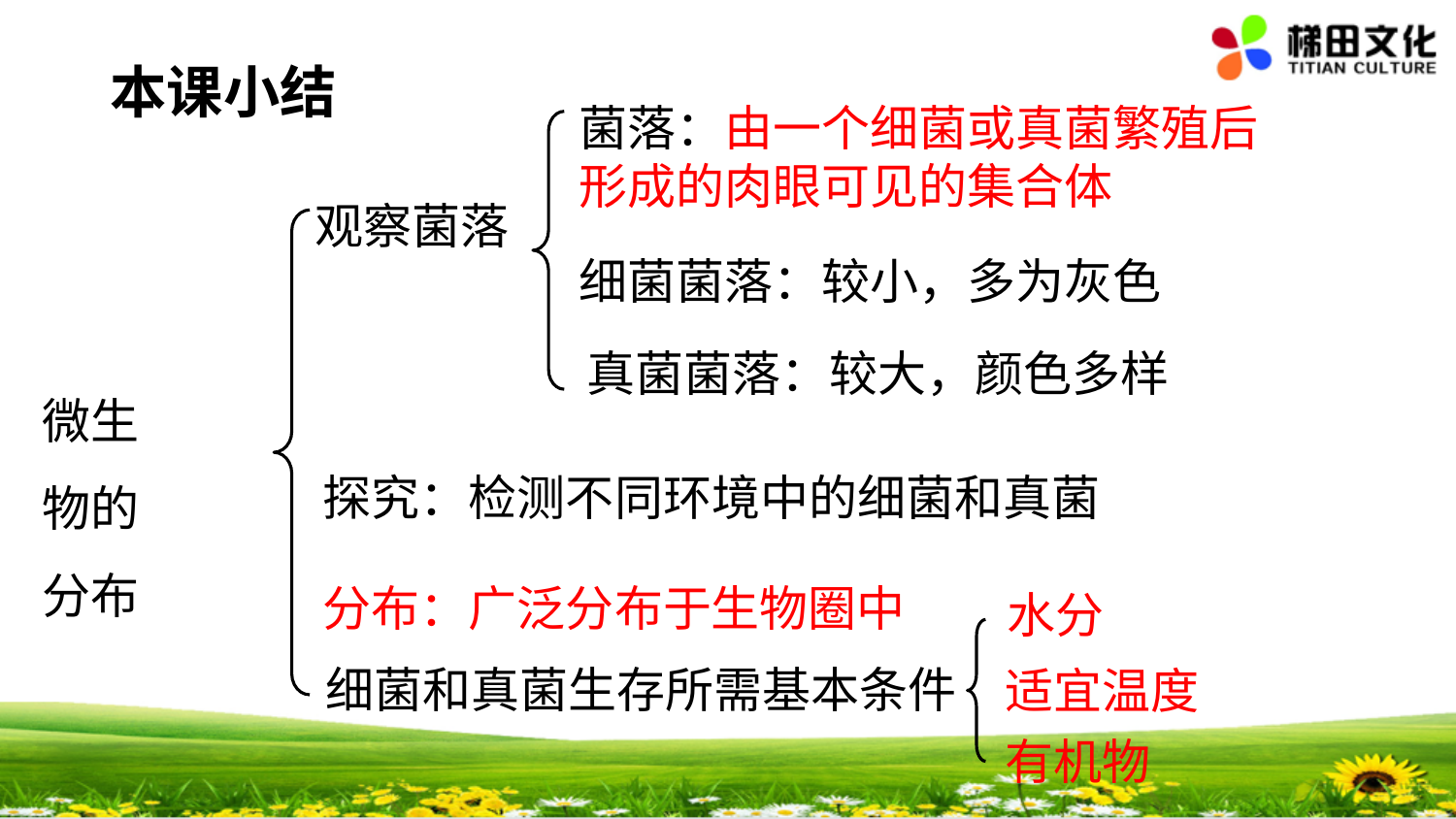

本课小结
菌落：由一个细菌或真菌繁殖后形成的肉眼可见的集合体

观察菌落

细菌菌落：较小，多为灰色
真菌菌落：较大，颜色多样
微生物的分布
探究：检测不同环境中的细菌和真菌
分布：广泛分布于生物圈中
水分

适宜温度
细菌和真菌生存所需基本条件
有机物